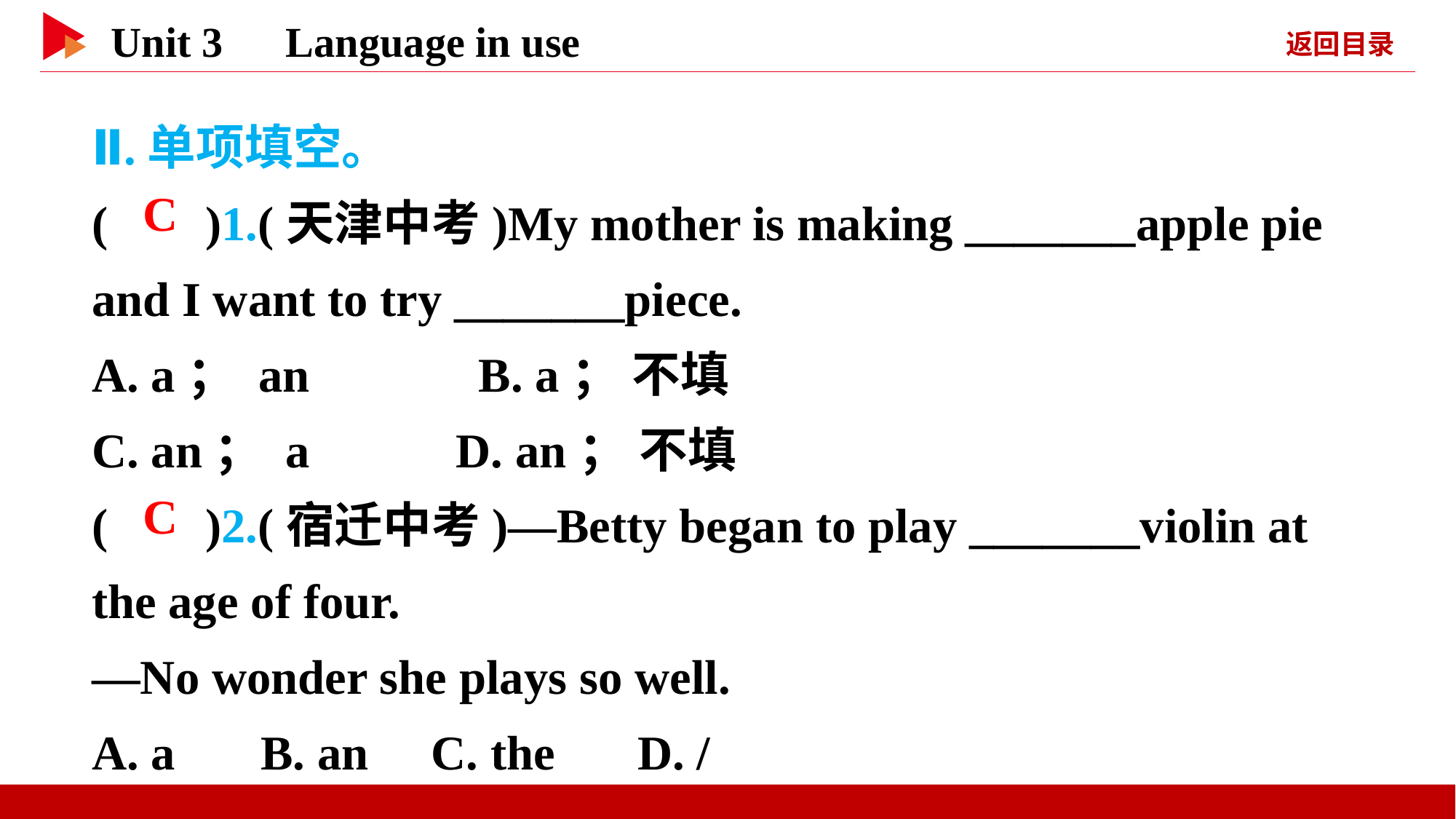

Ⅱ.单项填空。
(        )1.(天津中考)My mother is making _______apple pie and I want to try _______piece.
A. a； an　　　B. a； 不填
C. an； a            D. an； 不填
(        )2.(宿迁中考)—Betty began to play _______violin at the age of four.
—No wonder she plays so well.
A. a       B. an	 C. the  	D. /
   C
   C